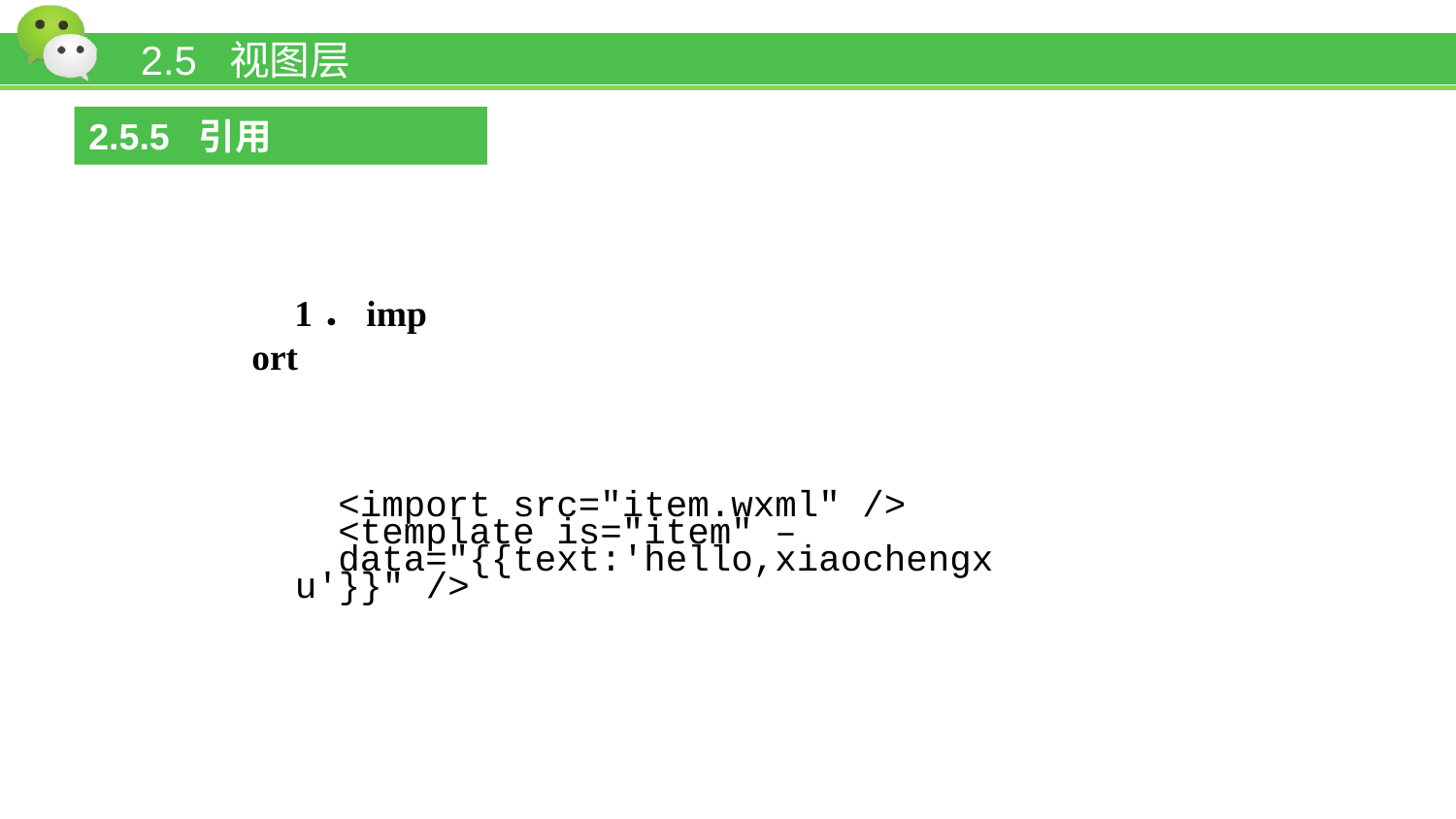

# 2.5  视图层
2.5.5  引用
1．import
<import src="item.wxml" />
<template is="item" –
data="{{text:'hello,xiaochengxu'}}" />